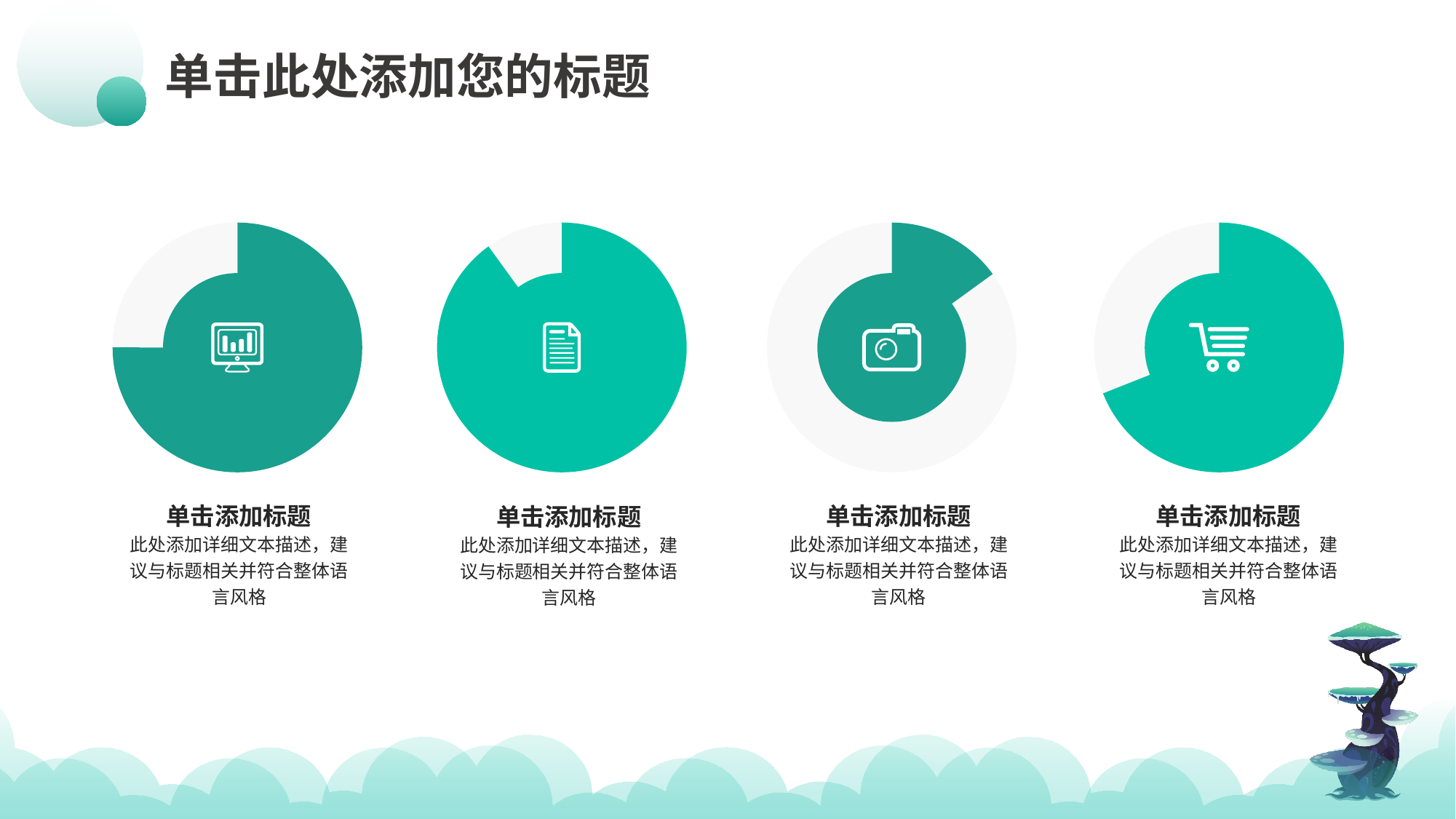

01
单击此处添加您的标题

### Chart

| Category | Sales |
|---|---|
| 1st Qtr | 75.0 |
| 2nd Qtr | 25.0 |

### Chart

| Category | Sales |
|---|---|
| 1st Qtr | 90.0 |
| 2nd Qtr | 10.0 |

### Chart

| Category | Sales |
|---|---|
| 1st Qtr | 15.0 |
| 2nd Qtr | 85.0 |

### Chart

| Category | Sales |
|---|---|
| 1st Qtr | 69.0 |
| 2nd Qtr | 31.0 |

单击添加标题
此处添加详细文本描述，建议与标题相关并符合整体语言风格
单击添加标题
此处添加详细文本描述，建议与标题相关并符合整体语言风格
单击添加标题
此处添加详细文本描述，建议与标题相关并符合整体语言风格
单击添加标题
此处添加详细文本描述，建议与标题相关并符合整体语言风格